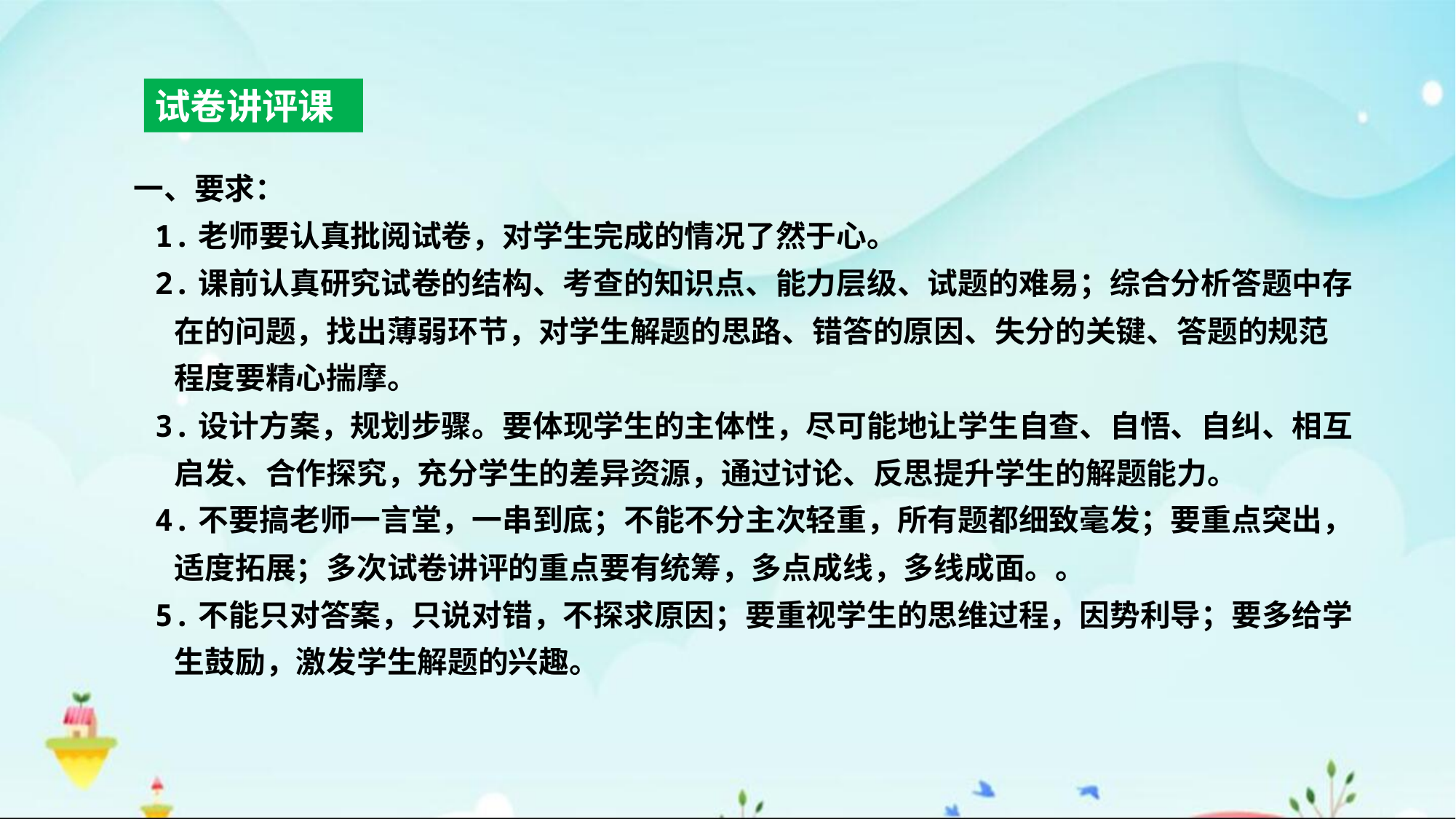

试卷讲评课
一、要求：
1.老师要认真批阅试卷，对学生完成的情况了然于心。
2.课前认真研究试卷的结构、考查的知识点、能力层级、试题的难易；综合分析答题中存在的问题，找出薄弱环节，对学生解题的思路、错答的原因、失分的关键、答题的规范程度要精心揣摩。
3.设计方案，规划步骤。要体现学生的主体性，尽可能地让学生自查、自悟、自纠、相互启发、合作探究，充分学生的差异资源，通过讨论、反思提升学生的解题能力。
4.不要搞老师一言堂，一串到底；不能不分主次轻重，所有题都细致毫发；要重点突出，适度拓展；多次试卷讲评的重点要有统筹，多点成线，多线成面。。
5.不能只对答案，只说对错，不探求原因；要重视学生的思维过程，因势利导；要多给学生鼓励，激发学生解题的兴趣。